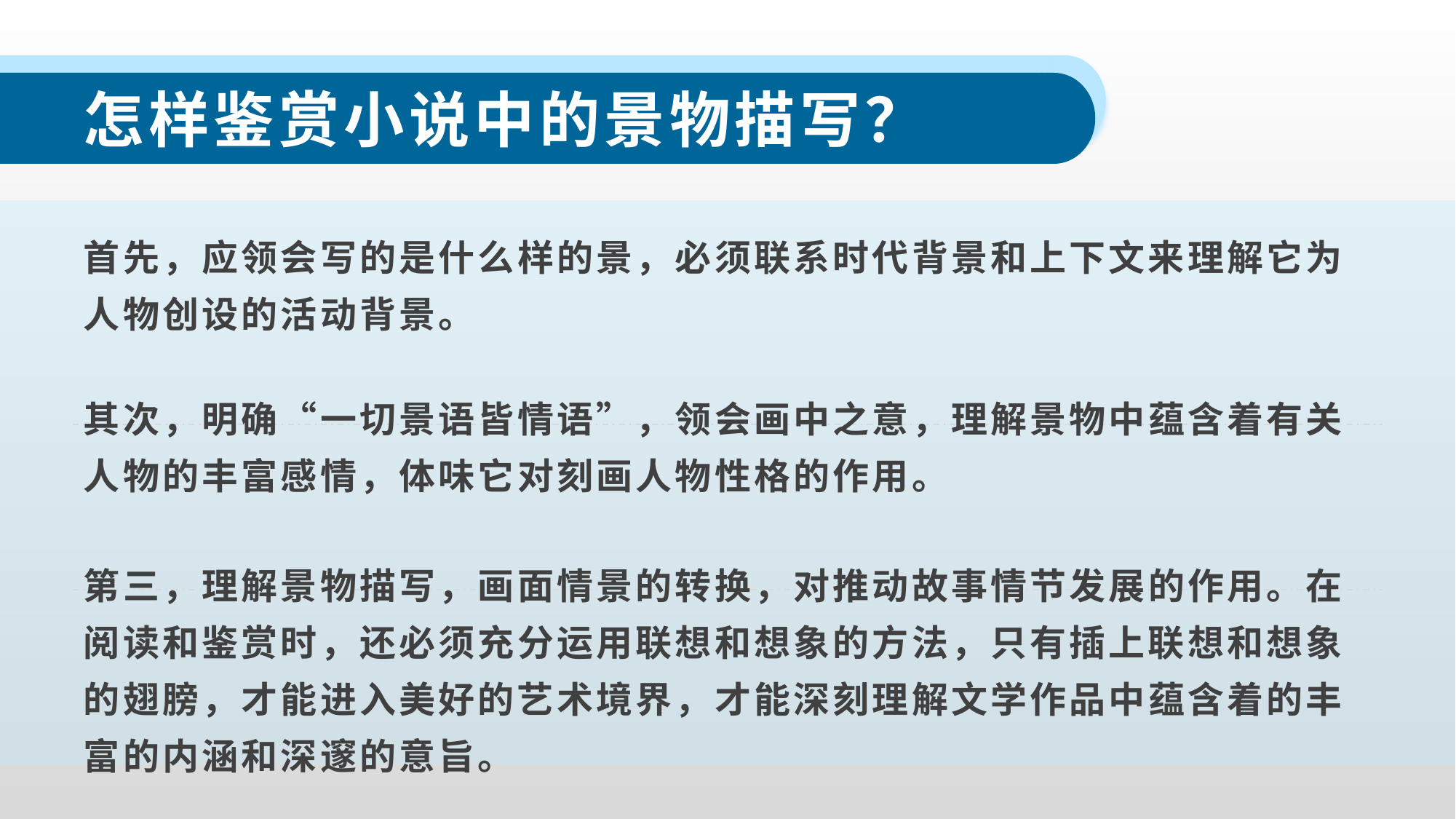

怎样鉴赏小说中的景物描写？

首先，应领会写的是什么样的景，必须联系时代背景和上下文来理解它为人物创设的活动背景。
其次，明确“一切景语皆情语”，领会画中之意，理解景物中蕴含着有关人物的丰富感情，体味它对刻画人物性格的作用。
第三，理解景物描写，画面情景的转换，对推动故事情节发展的作用。在阅读和鉴赏时，还必须充分运用联想和想象的方法，只有插上联想和想象的翅膀，才能进入美好的艺术境界，才能深刻理解文学作品中蕴含着的丰富的内涵和深邃的意旨。